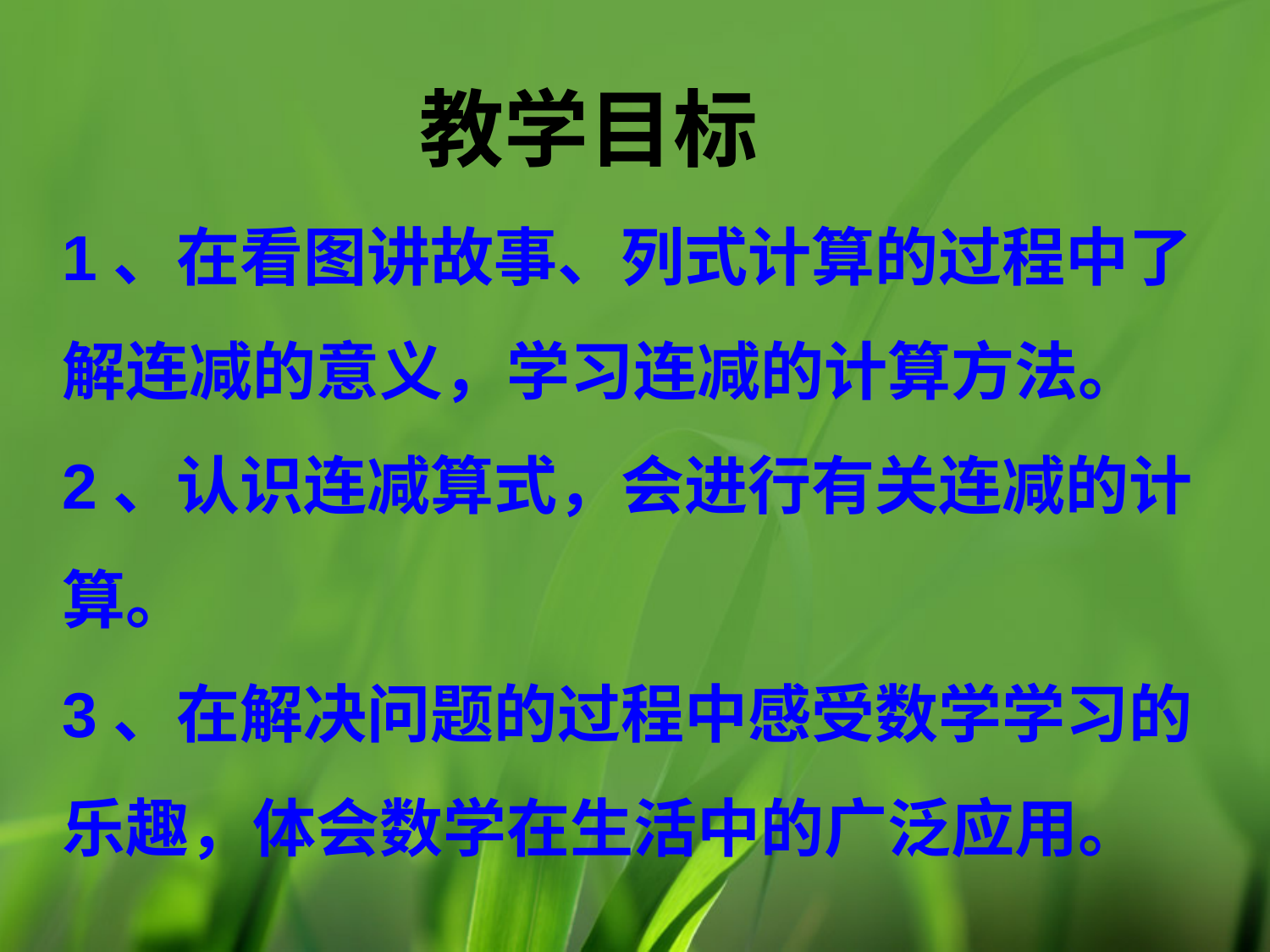

教学目标
1、在看图讲故事、列式计算的过程中了解连减的意义，学习连减的计算方法。
2、认识连减算式，会进行有关连减的计算。
3、在解决问题的过程中感受数学学习的乐趣，体会数学在生活中的广泛应用。